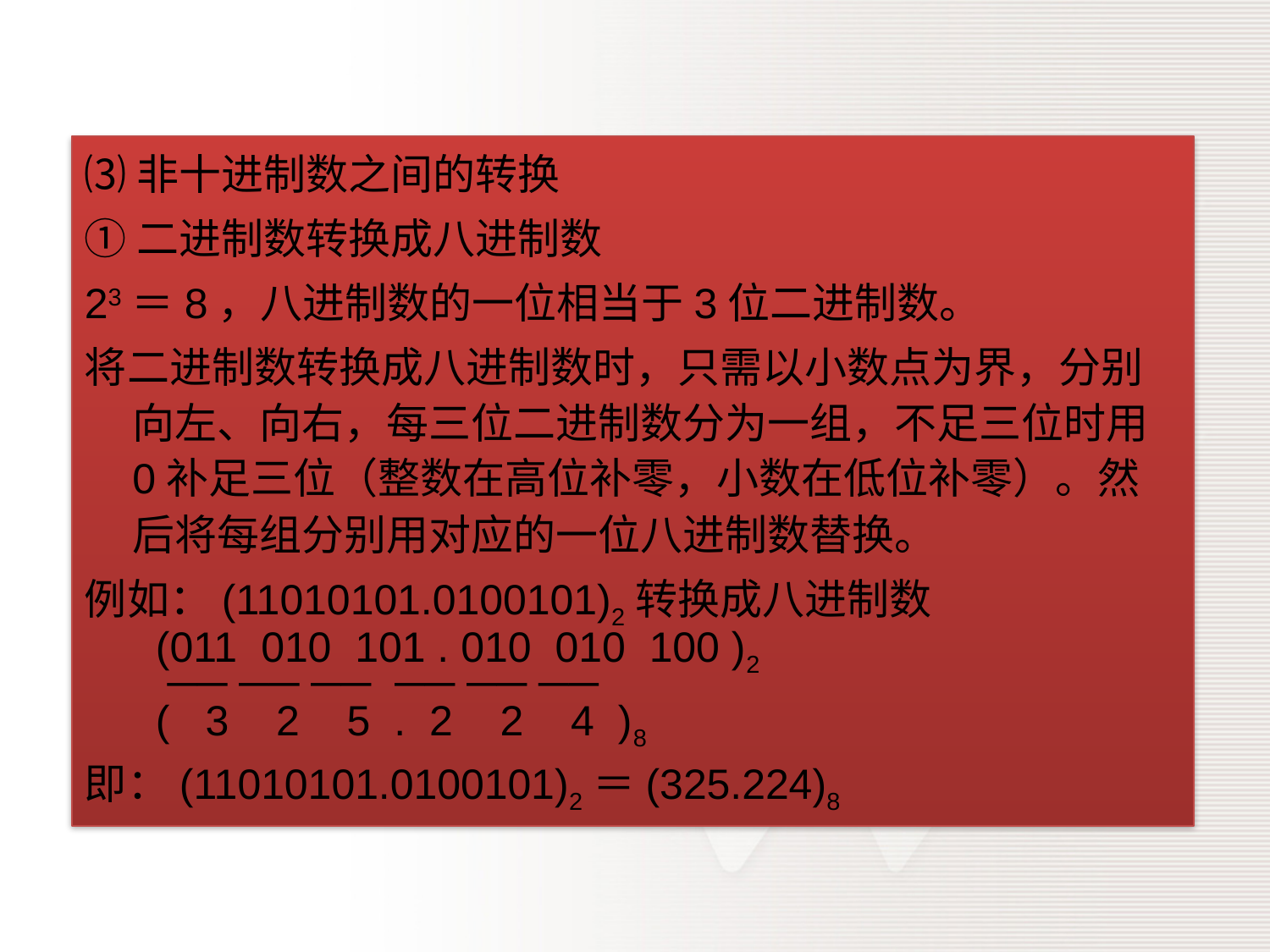

⑶非十进制数之间的转换
①二进制数转换成八进制数
23＝8，八进制数的一位相当于3位二进制数。
将二进制数转换成八进制数时，只需以小数点为界，分别向左、向右，每三位二进制数分为一组，不足三位时用0补足三位（整数在高位补零，小数在低位补零）。然后将每组分别用对应的一位八进制数替换。
例如：(11010101.0100101)2转换成八进制数
      (011  010  101 . 010  010  100 )2
       ── ── ──  ── ── ──
      (   3    2    5  .  2    2    4  )8
即：(11010101.0100101)2＝(325.224)8